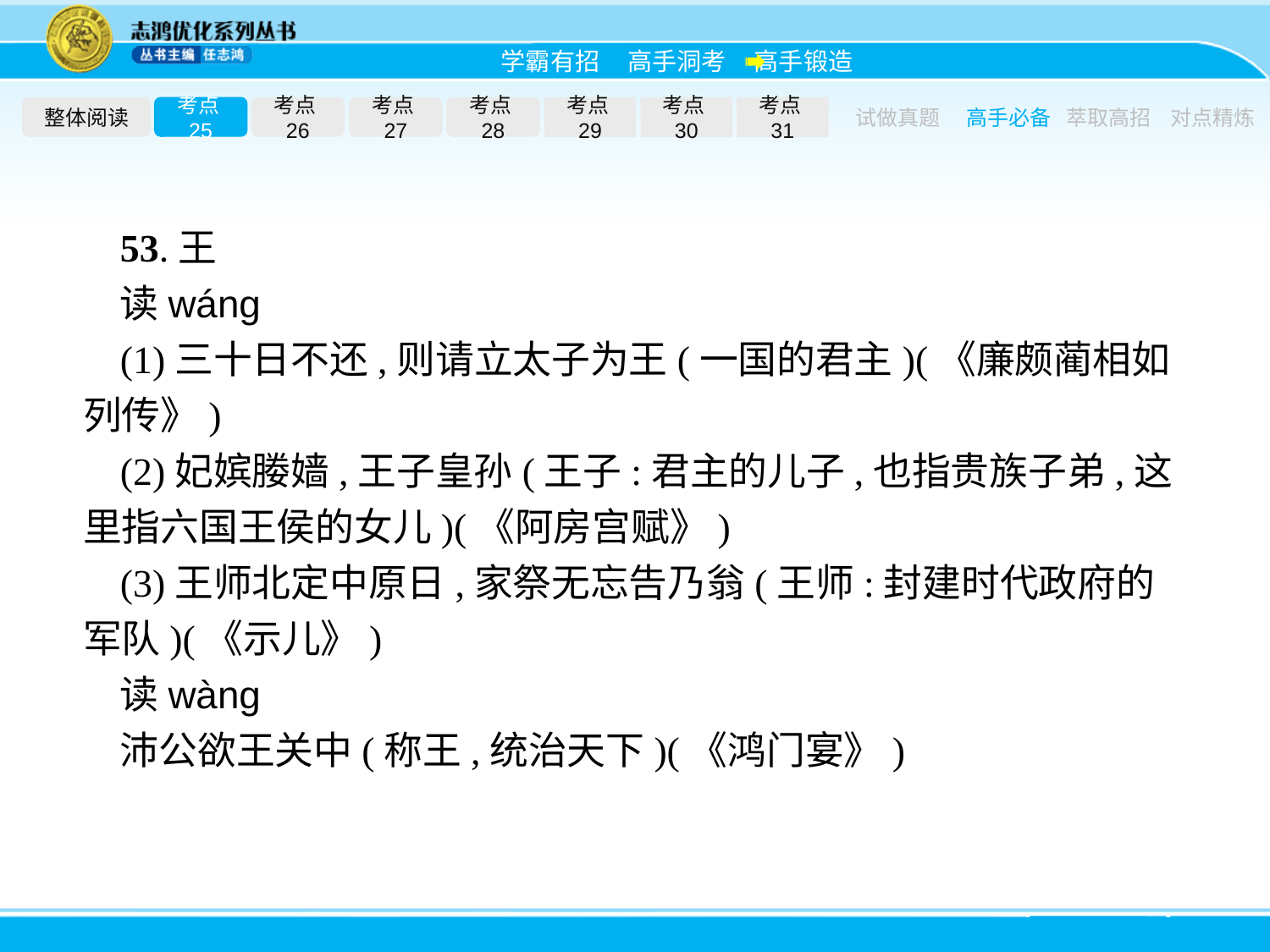

整体阅读
考点25
考点26
考点27
考点28
考点29
考点30
考点31
试做真题
高手必备
萃取高招
对点精炼
53.王
读wánɡ
(1)三十日不还,则请立太子为王(一国的君主)(《廉颇蔺相如列传》)
(2)妃嫔媵嫱,王子皇孙(王子:君主的儿子,也指贵族子弟,这里指六国王侯的女儿)(《阿房宫赋》)
(3)王师北定中原日,家祭无忘告乃翁(王师:封建时代政府的军队)(《示儿》)
读wànɡ
沛公欲王关中(称王,统治天下)(《鸿门宴》)